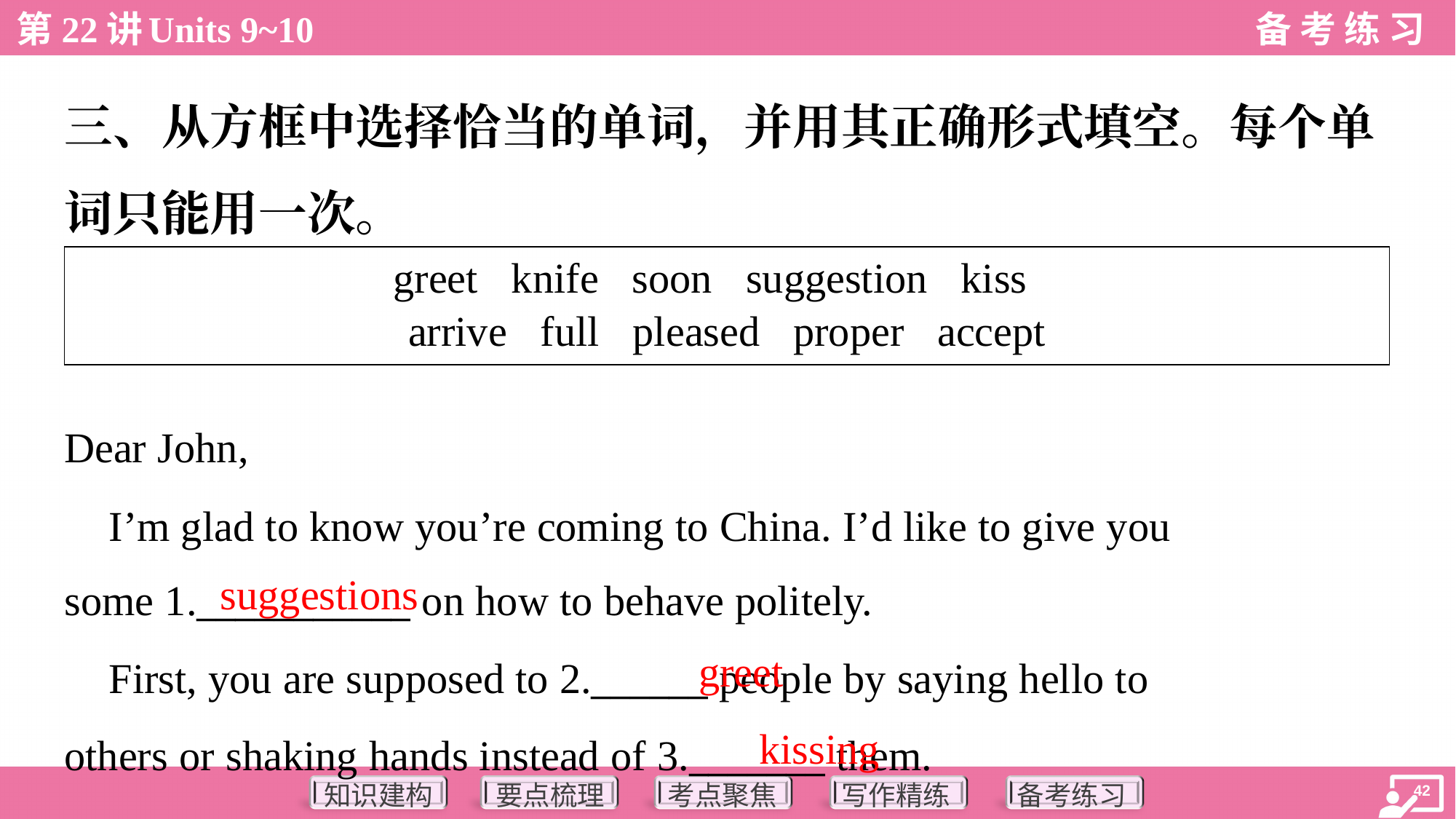

三、从方框中选择恰当的单词，并用其正确形式填空。每个单
词只能用一次。
| greet knife soon suggestion kiss arrive full pleased proper accept |
| --- |
Dear John,
    I’m glad to know you’re coming to China. I’d like to give you
some 1.___________ on how to behave politely.
suggestions
greet
    First, you are supposed to 2.______ people by saying hello to
others or shaking hands instead of 3._______ them.

kissing